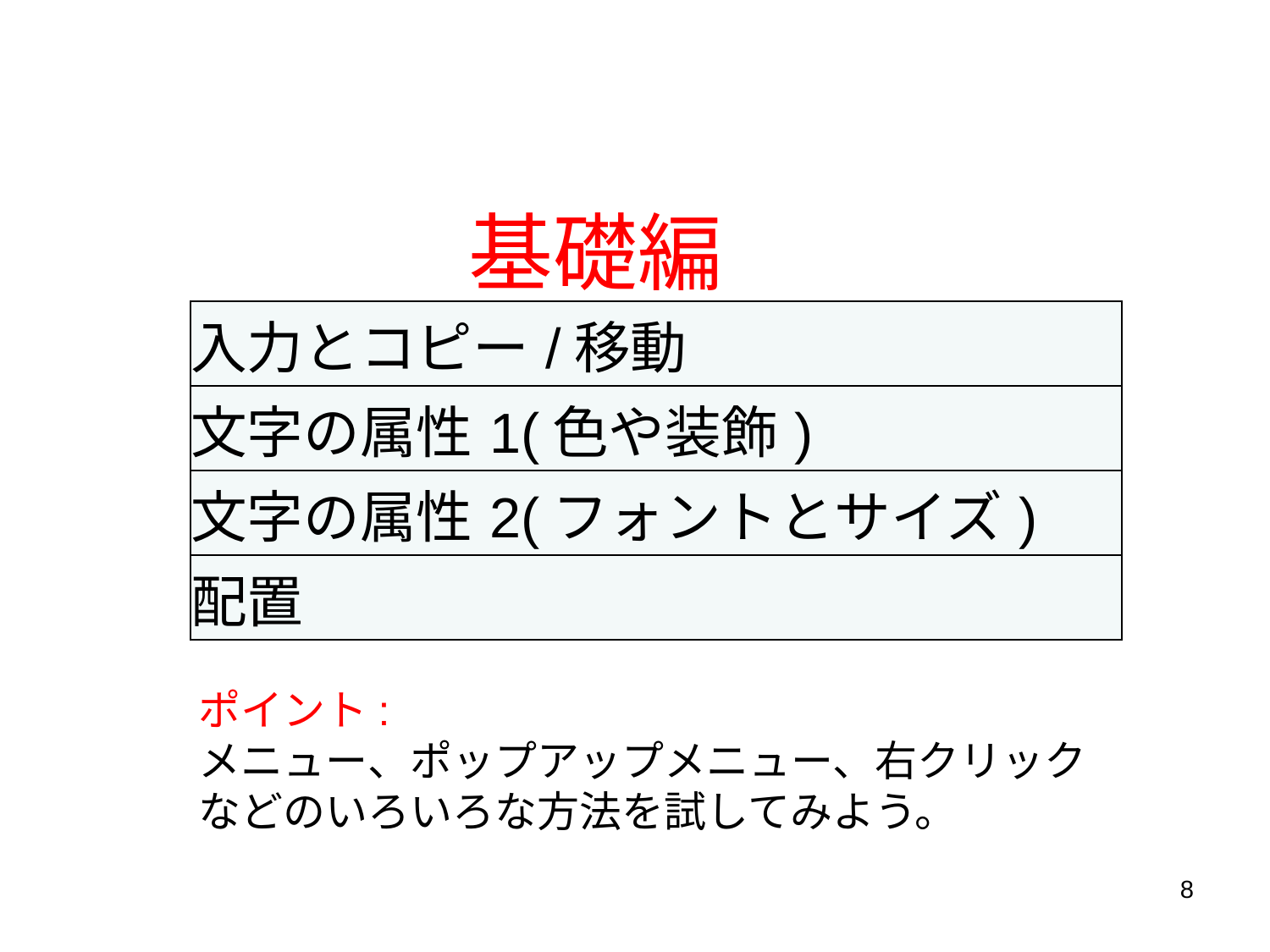

# 基礎編
| 入力とコピー/移動 |
| --- |
| 文字の属性1(色や装飾) |
| 文字の属性2(フォントとサイズ) |
| 配置 |
ポイント:
メニュー、ポップアップメニュー、右クリック
などのいろいろな方法を試してみよう。
8